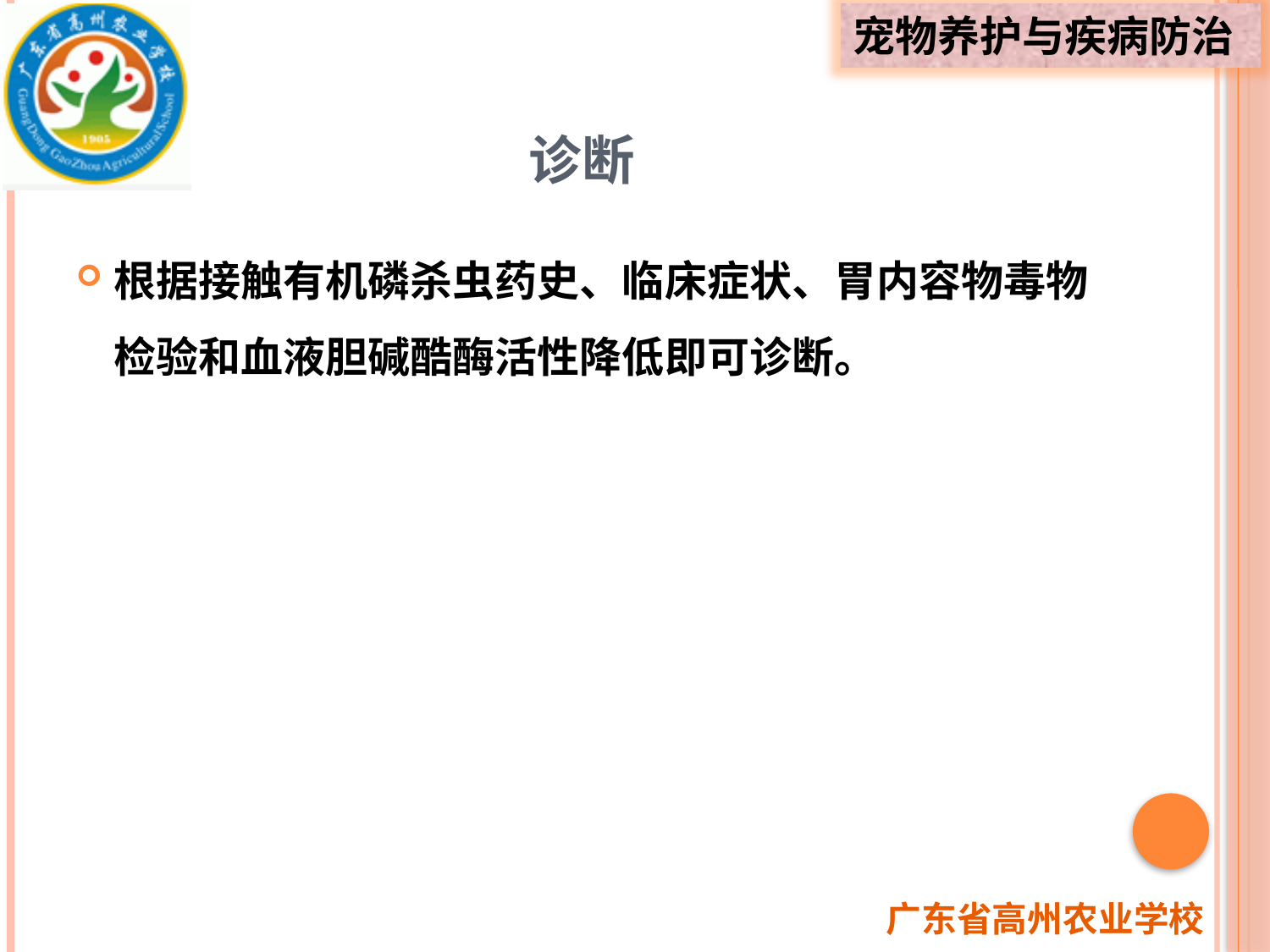

# 诊断
根据接触有机磷杀虫药史、临床症状、胃内容物毒物检验和血液胆碱酷酶活性降低即可诊断。